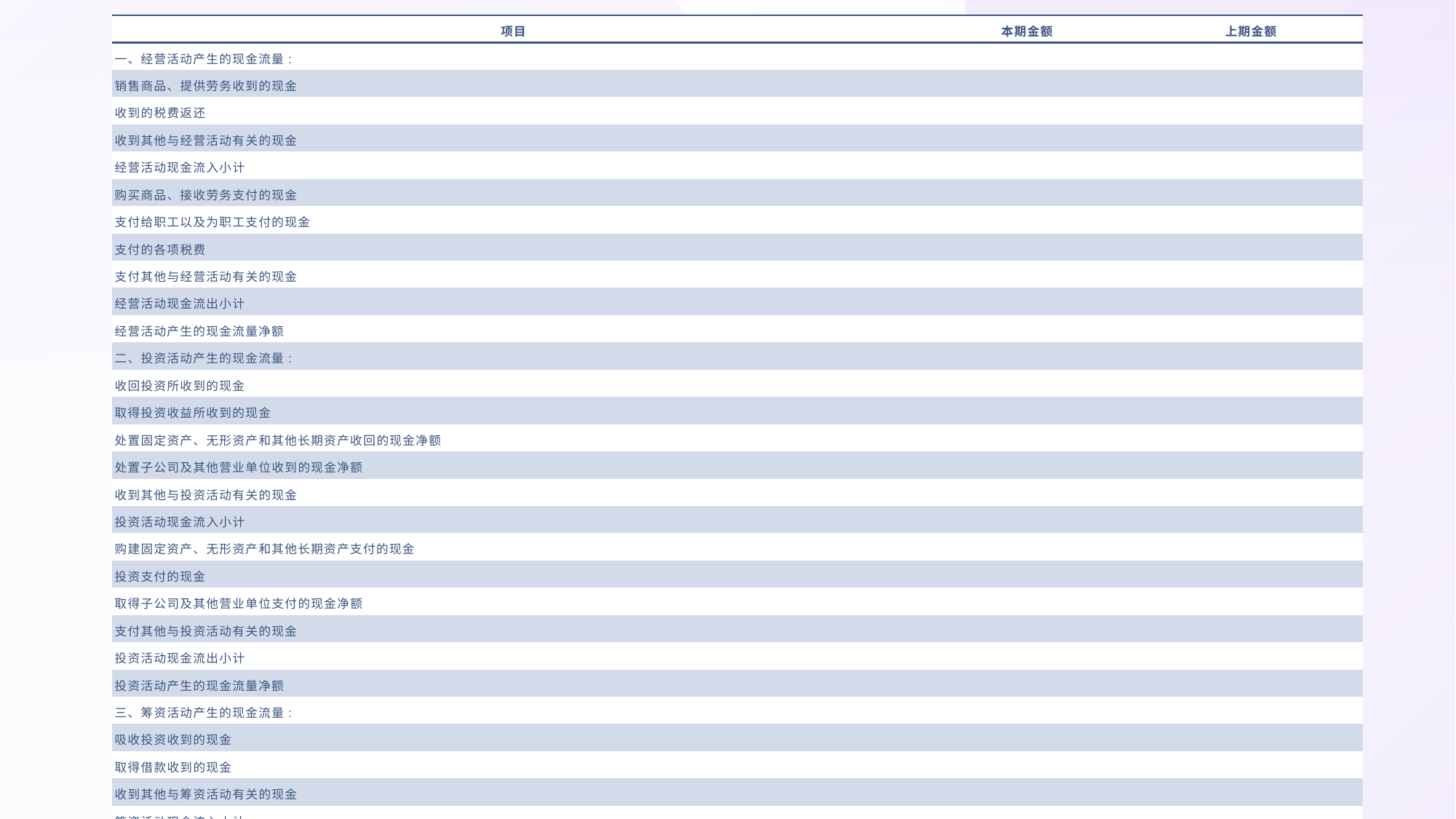

| 项目 | 本期金额 | 上期金额 |
| --- | --- | --- |
| 一、经营活动产生的现金流量: |  |  |
| 销售商品、提供劳务收到的现金 |  |  |
| 收到的税费返还 |  |  |
| 收到其他与经营活动有关的现金 |  |  |
| 经营活动现金流入小计 |  |  |
| 购买商品、接收劳务支付的现金 |  |  |
| 支付给职工以及为职工支付的现金 |  |  |
| 支付的各项税费 |  |  |
| 支付其他与经营活动有关的现金 |  |  |
| 经营活动现金流出小计 |  |  |
| 经营活动产生的现金流量净额 |  |  |
| 二、投资活动产生的现金流量: |  |  |
| 收回投资所收到的现金 |  |  |
| 取得投资收益所收到的现金 |  |  |
| 处置固定资产、无形资产和其他长期资产收回的现金净额 |  |  |
| 处置子公司及其他营业单位收到的现金净额 |  |  |
| 收到其他与投资活动有关的现金 |  |  |
| 投资活动现金流入小计 |  |  |
| 购建固定资产、无形资产和其他长期资产支付的现金 |  |  |
| 投资支付的现金 |  |  |
| 取得子公司及其他营业单位支付的现金净额 |  |  |
| 支付其他与投资活动有关的现金 |  |  |
| 投资活动现金流出小计 |  |  |
| 投资活动产生的现金流量净额 |  |  |
| 三、筹资活动产生的现金流量: |  |  |
| 吸收投资收到的现金 |  |  |
| 取得借款收到的现金 |  |  |
| 收到其他与筹资活动有关的现金 |  |  |
| 筹资活动现金流入小计 |  |  |
| 偿还债务支付的现金 |  |  |
| 分配股利、利润或偿付利息支付的现金 |  |  |
| 支付其他与筹资活动有关的现金 |  |  |
| 筹资活动现金流出小计 |  |  |
| 筹资活动产生的现金流量净额 |  |  |
| 四、汇率变动对现金及现金等价物的影响 |  |  |
| 五、现金及现金等价物净增加额 |  |  |
| 加:期初现金及现金等价物余额 |  |  |
| 六、期末现金及现金等价物余额 |  |  |